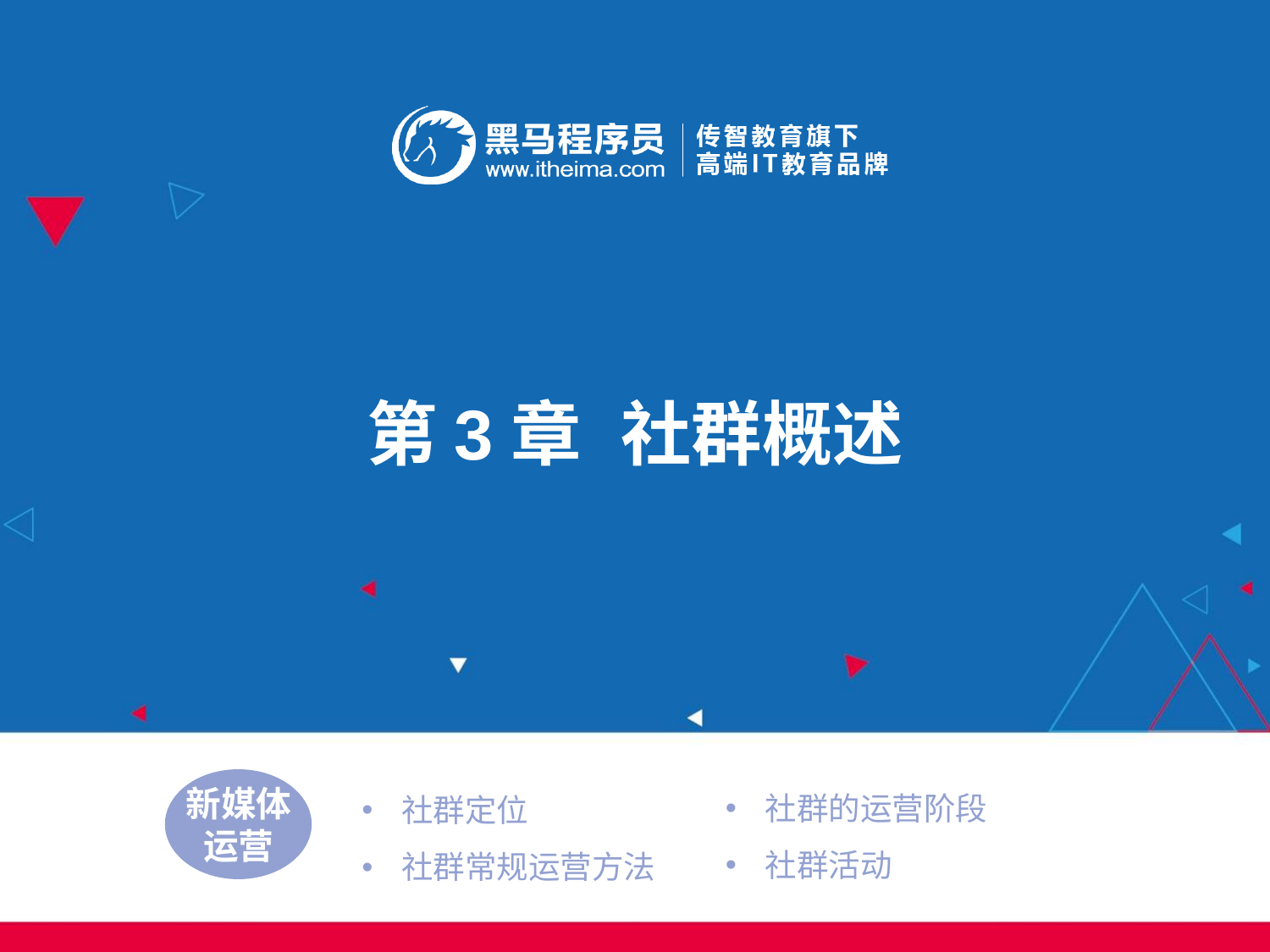

第3章	社群概述
社群的运营阶段
社群活动
社群定位
社群常规运营方法

新媒体
运营